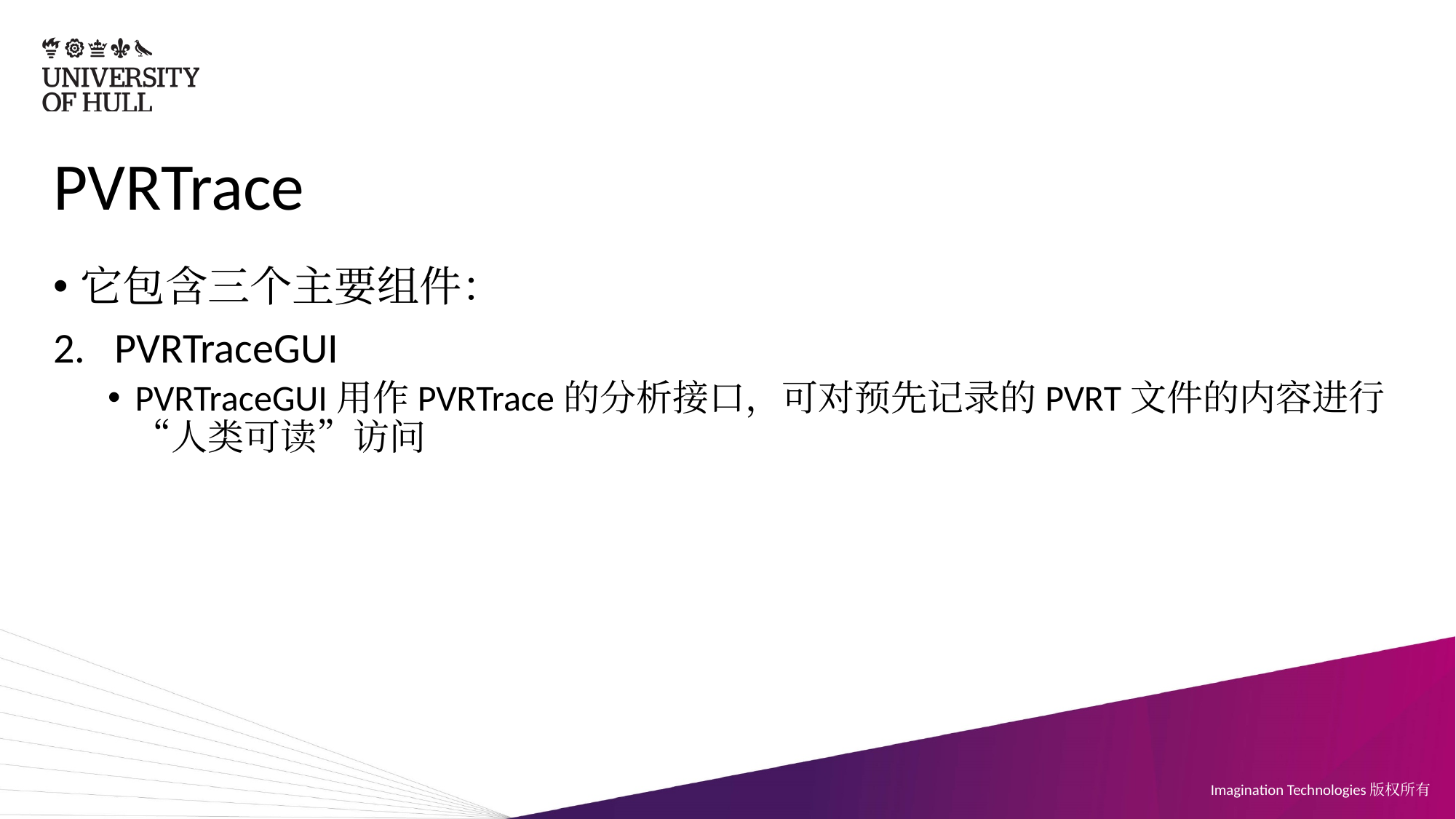

# PVRTrace
它包含三个主要组件：
PVRTraceGUI
PVRTraceGUI用作PVRTrace的分析接口，可对预先记录的PVRT文件的内容进行
“人类可读”访问